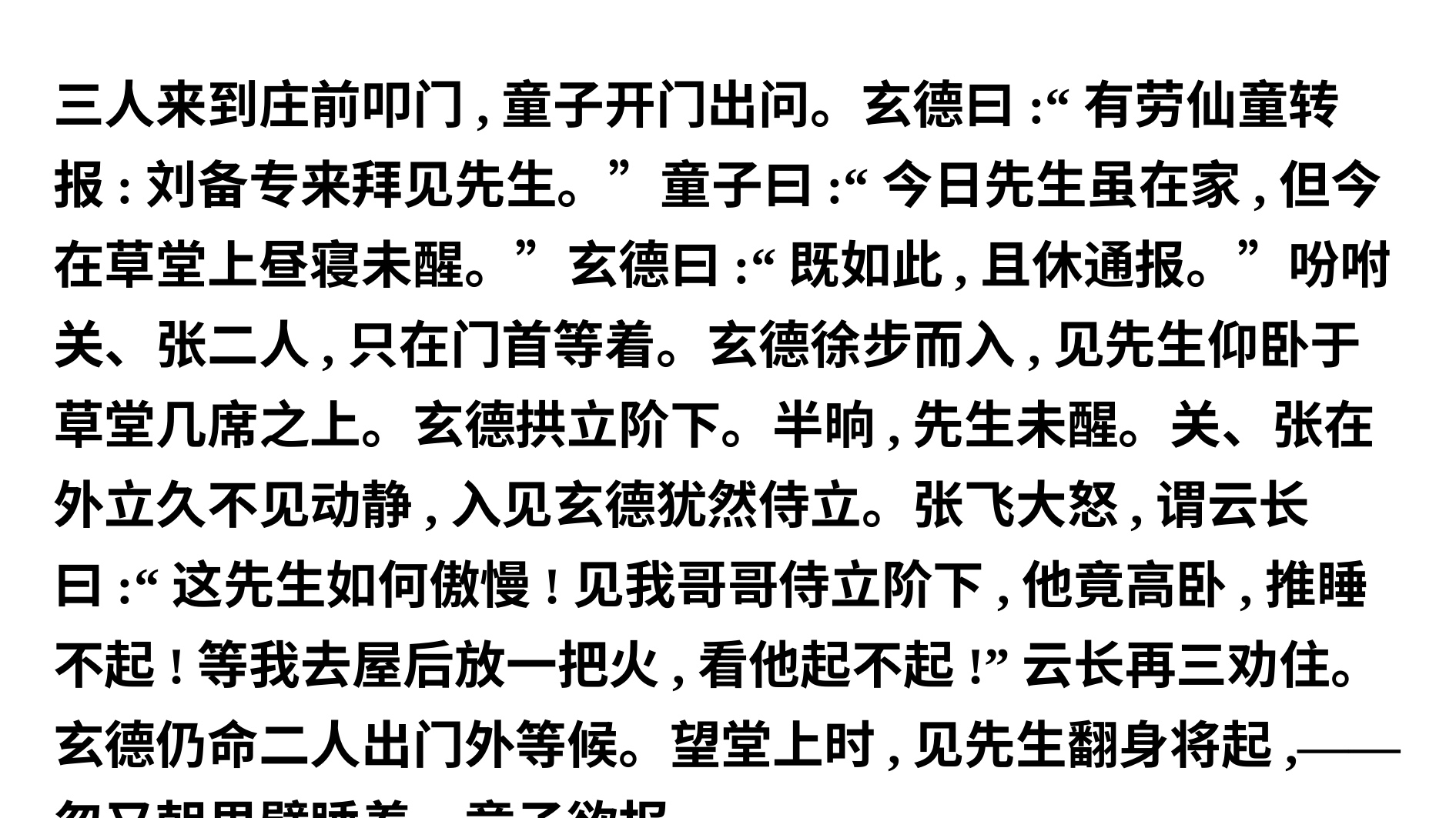

三人来到庄前叩门,童子开门出问。玄德曰:“有劳仙童转报:刘备专来拜见先生。”童子曰:“今日先生虽在家,但今在草堂上昼寝未醒。”玄德曰:“既如此,且休通报。”吩咐关、张二人,只在门首等着。玄德徐步而入,见先生仰卧于草堂几席之上。玄德拱立阶下。半晌,先生未醒。关、张在外立久不见动静,入见玄德犹然侍立。张飞大怒,谓云长曰:“这先生如何傲慢!见我哥哥侍立阶下,他竟高卧,推睡不起!等我去屋后放一把火,看他起不起!”云长再三劝住。玄德仍命二人出门外等候。望堂上时,见先生翻身将起,——忽又朝里壁睡着。童子欲报。